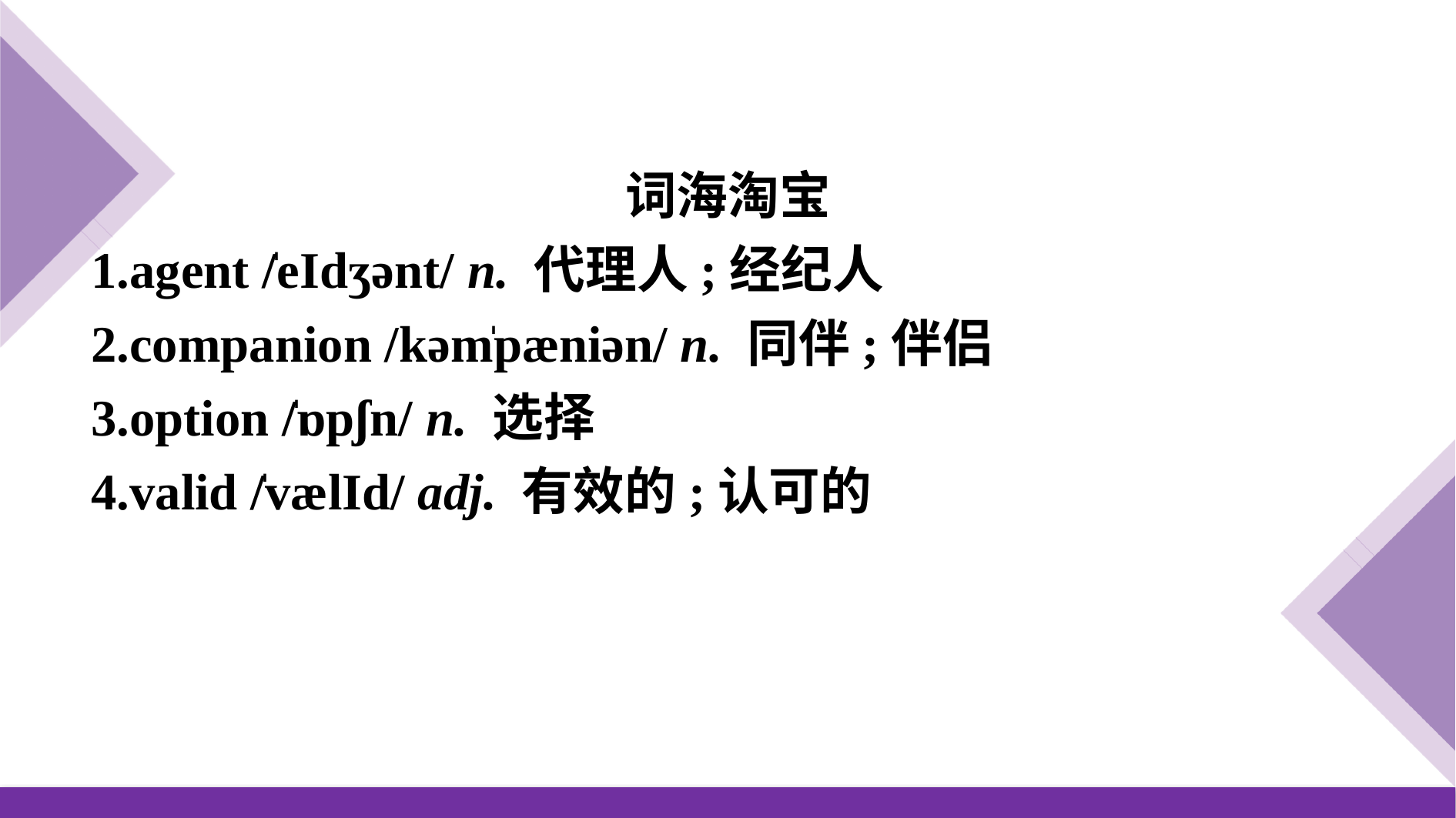

词海淘宝
1.agent /̍eIdʒənt/ n. 代理人;经纪人
2.companion /kəm̍pæniən/ n. 同伴;伴侣
3.option /̍ɒpʃn/ n. 选择
4.valid /̍vælId/ adj. 有效的;认可的